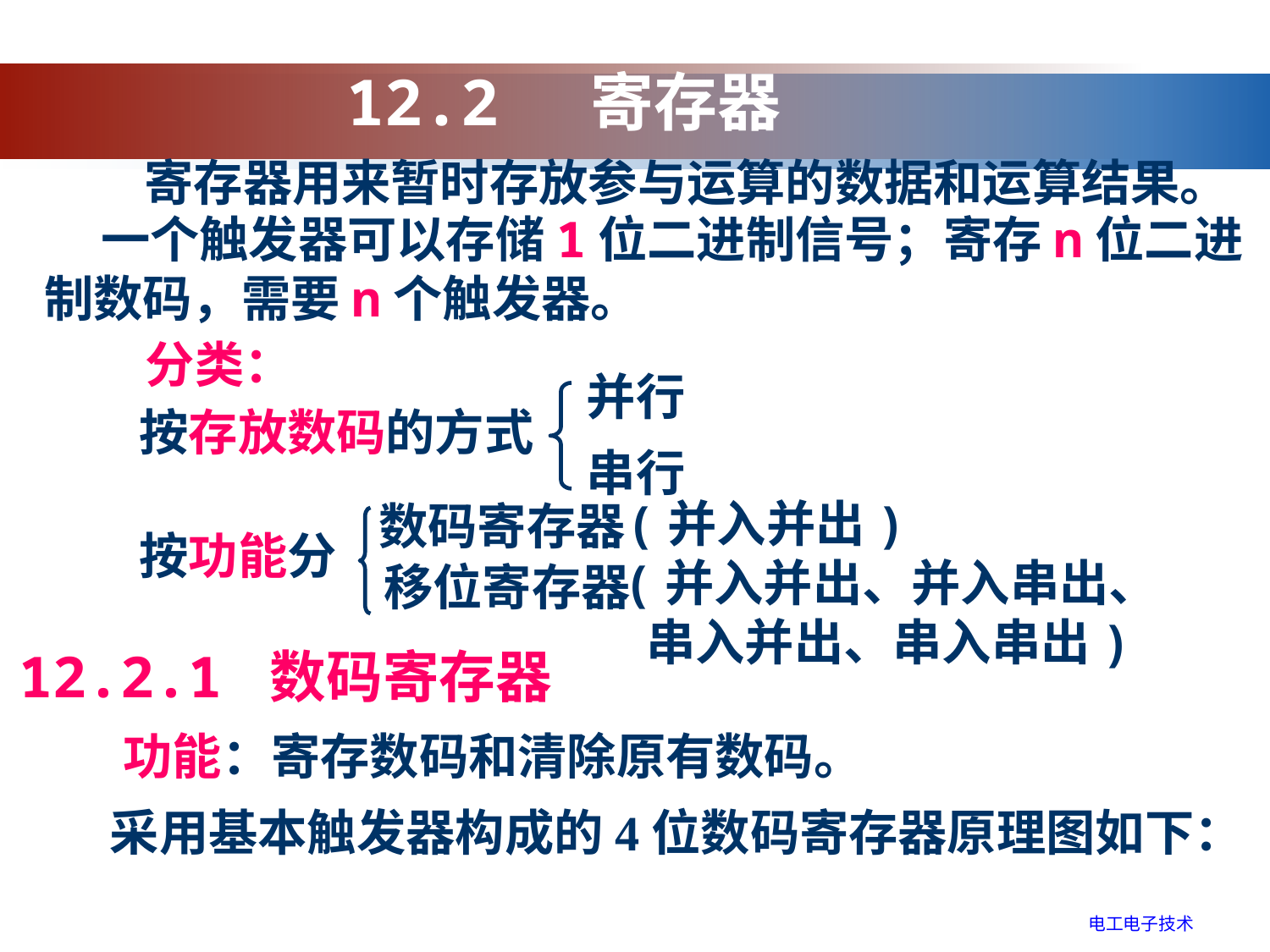

12.2  寄存器
寄存器用来暂时存放参与运算的数据和运算结果。
    一个触发器可以存储1位二进制信号；寄存n位二进制数码，需要n个触发器。
分类：
并行

按存放数码的方式
串行
(并入并出)
数码寄存器

按功能分
(并入并出、并入串出、
 串入并出、串入串出)
移位寄存器
12.2.1 数码寄存器
功能：寄存数码和清除原有数码。
采用基本触发器构成的4位数码寄存器原理图如下：
电工电子技术